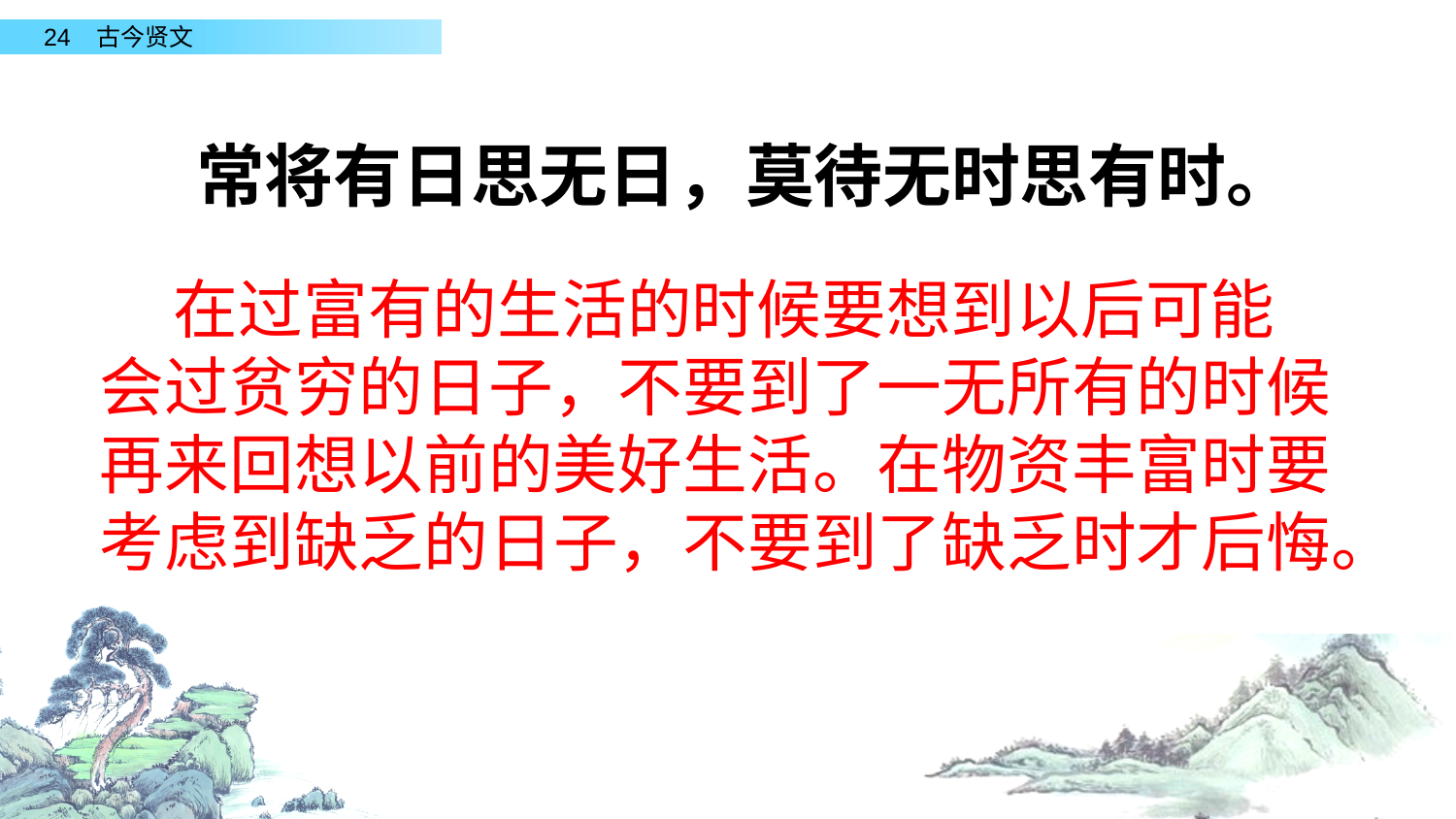

常将有日思无日，莫待无时思有时。
    在过富有的生活的时候要想到以后可能会过贫穷的日子，不要到了一无所有的时候再来回想以前的美好生活。在物资丰富时要考虑到缺乏的日子，不要到了缺乏时才后悔。